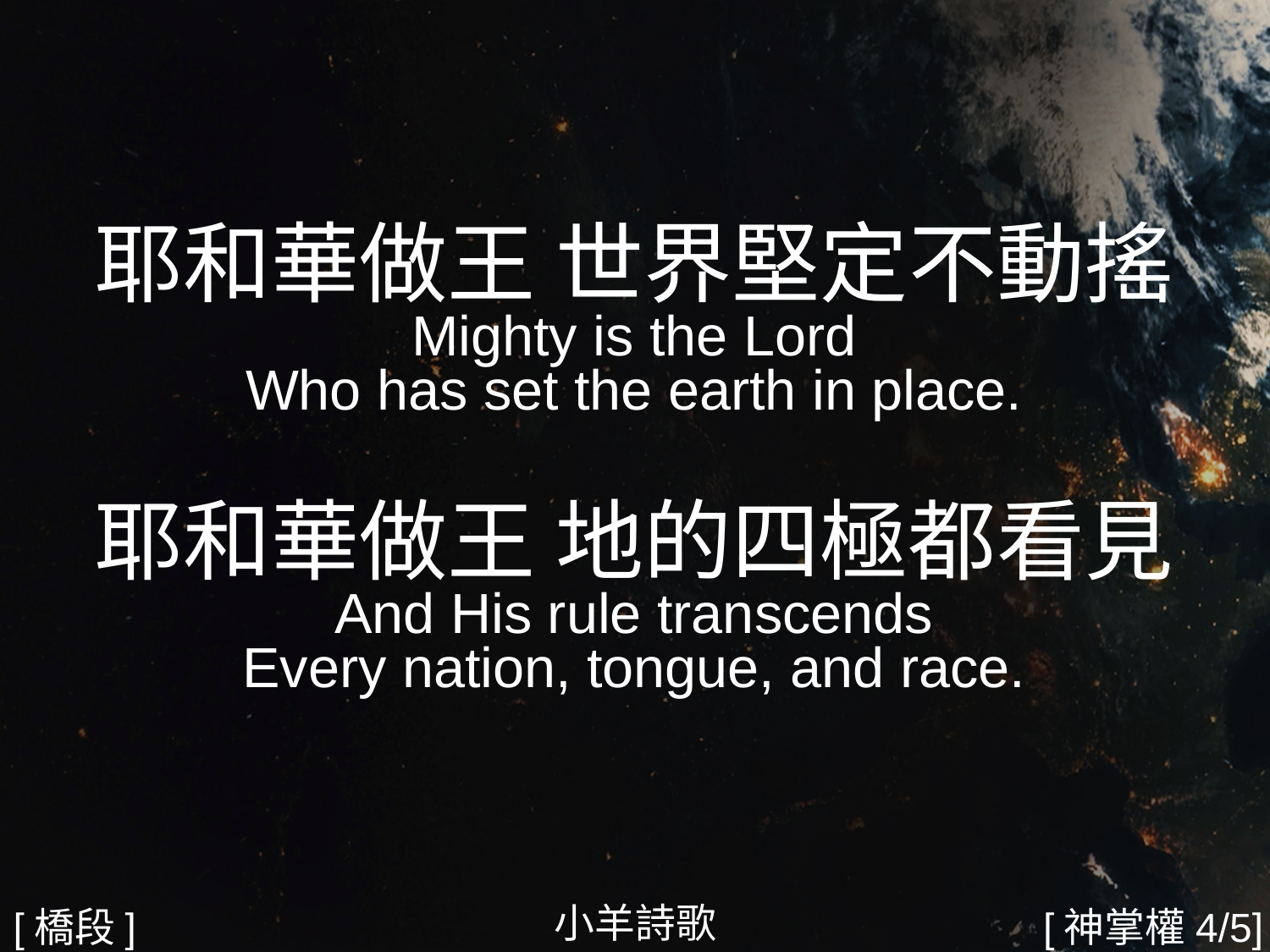

耶和華做王 世界堅定不動搖
Mighty is the Lord
Who has set the earth in place.

耶和華做王 地的四極都看見
And His rule transcends
Every nation, tongue, and race.
#

小羊詩歌
[橋段]
[神掌權4/5]